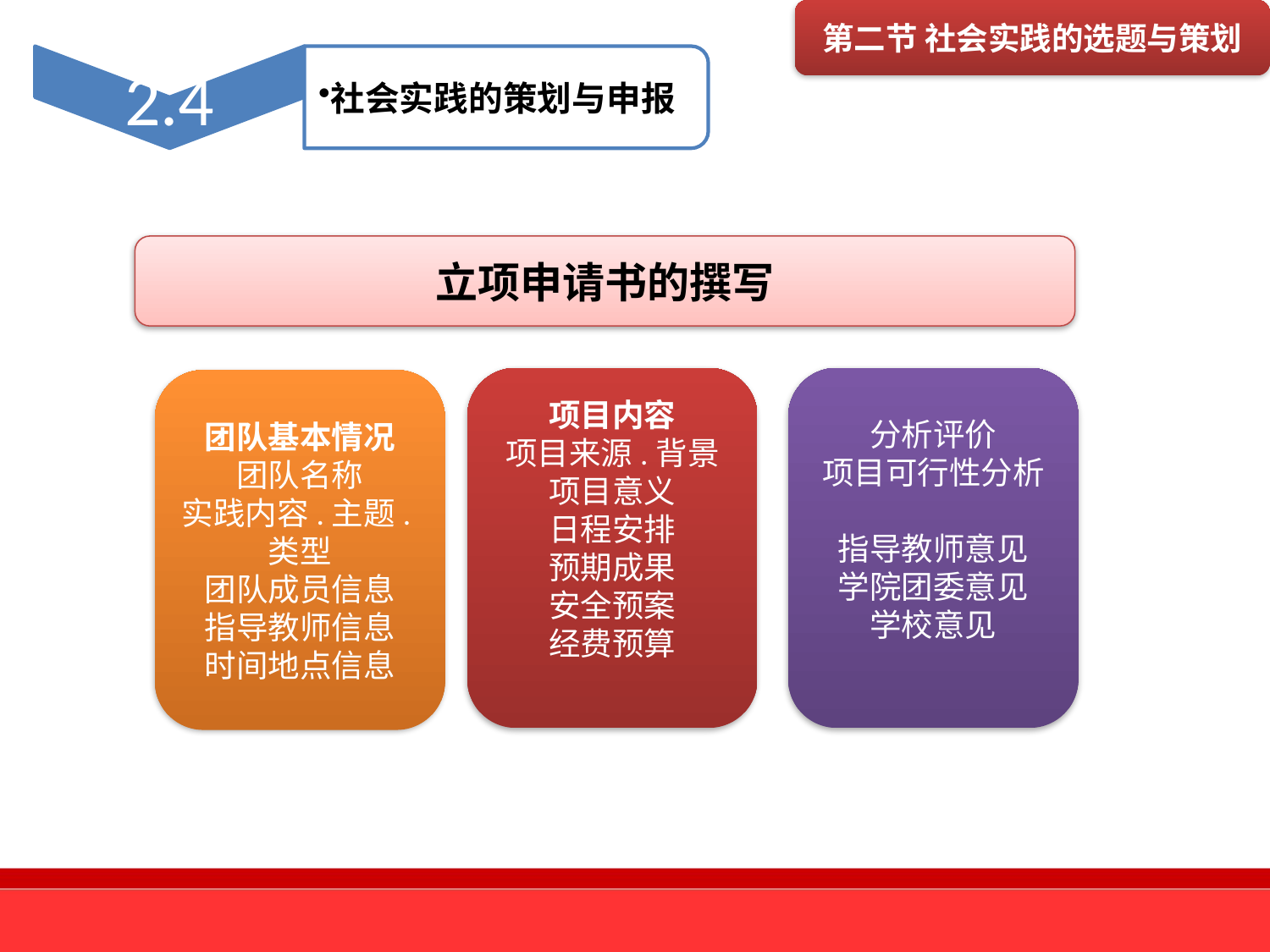

第二节 社会实践的选题与策划
社会实践的策划与申报
2.4
立项申请书的撰写
项目内容
项目来源.背景
项目意义
日程安排
预期成果
安全预案
经费预算

分析评价
项目可行性分析

指导教师意见
学院团委意见
学校意见

团队基本情况
团队名称
实践内容.主题.类型
团队成员信息
指导教师信息
时间地点信息